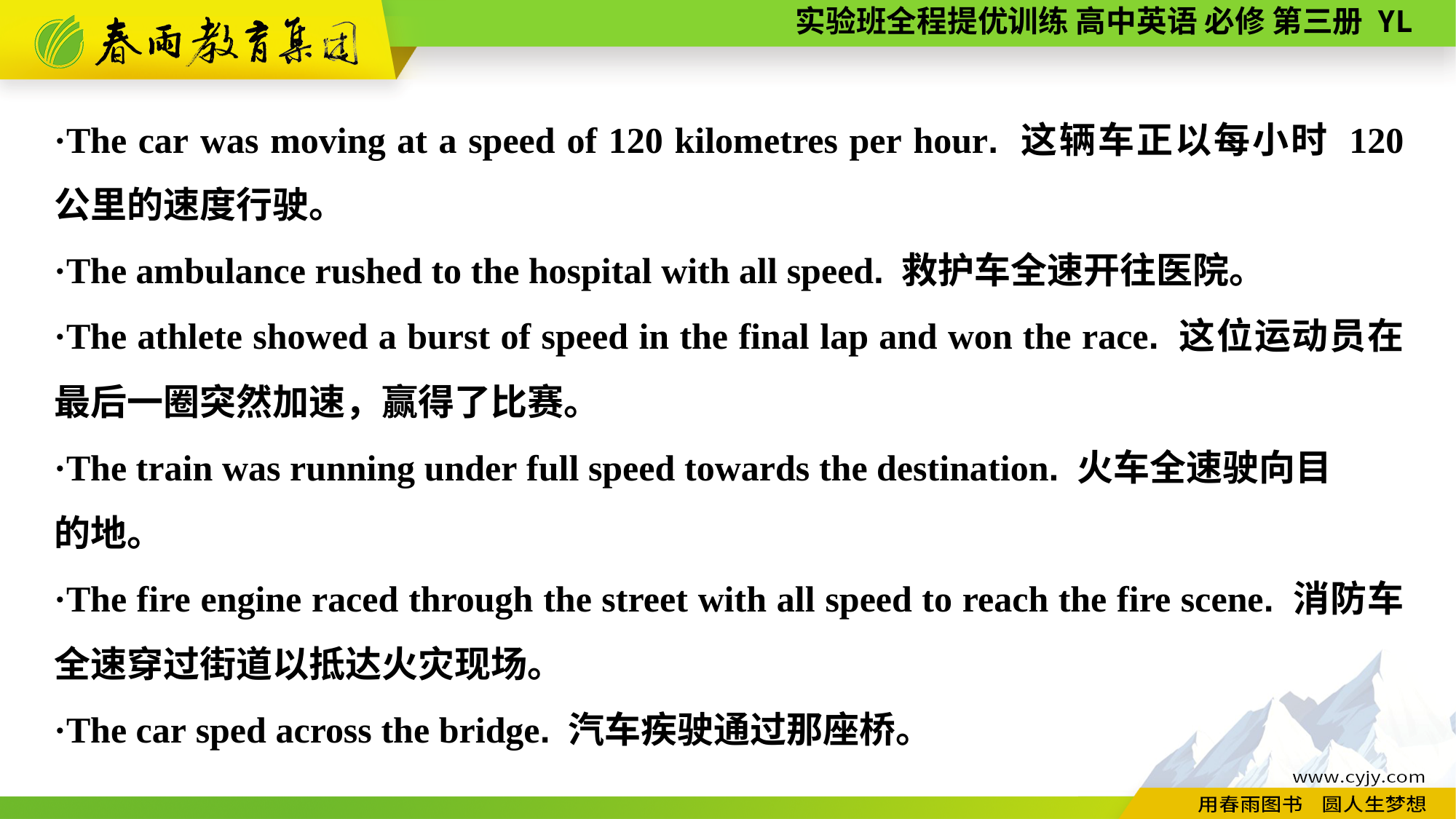

·The car was moving at a speed of 120 kilometres per hour. 这辆车正以每小时 120 公里的速度行驶。
·The ambulance rushed to the hospital with all speed. 救护车全速开往医院。
·The athlete showed a burst of speed in the final lap and won the race. 这位运动员在最后一圈突然加速，赢得了比赛。
·The train was running under full speed towards the destination. 火车全速驶向目
的地。
·The fire engine raced through the street with all speed to reach the fire scene. 消防车全速穿过街道以抵达火灾现场。
·The car sped across the bridge. 汽车疾驶通过那座桥。